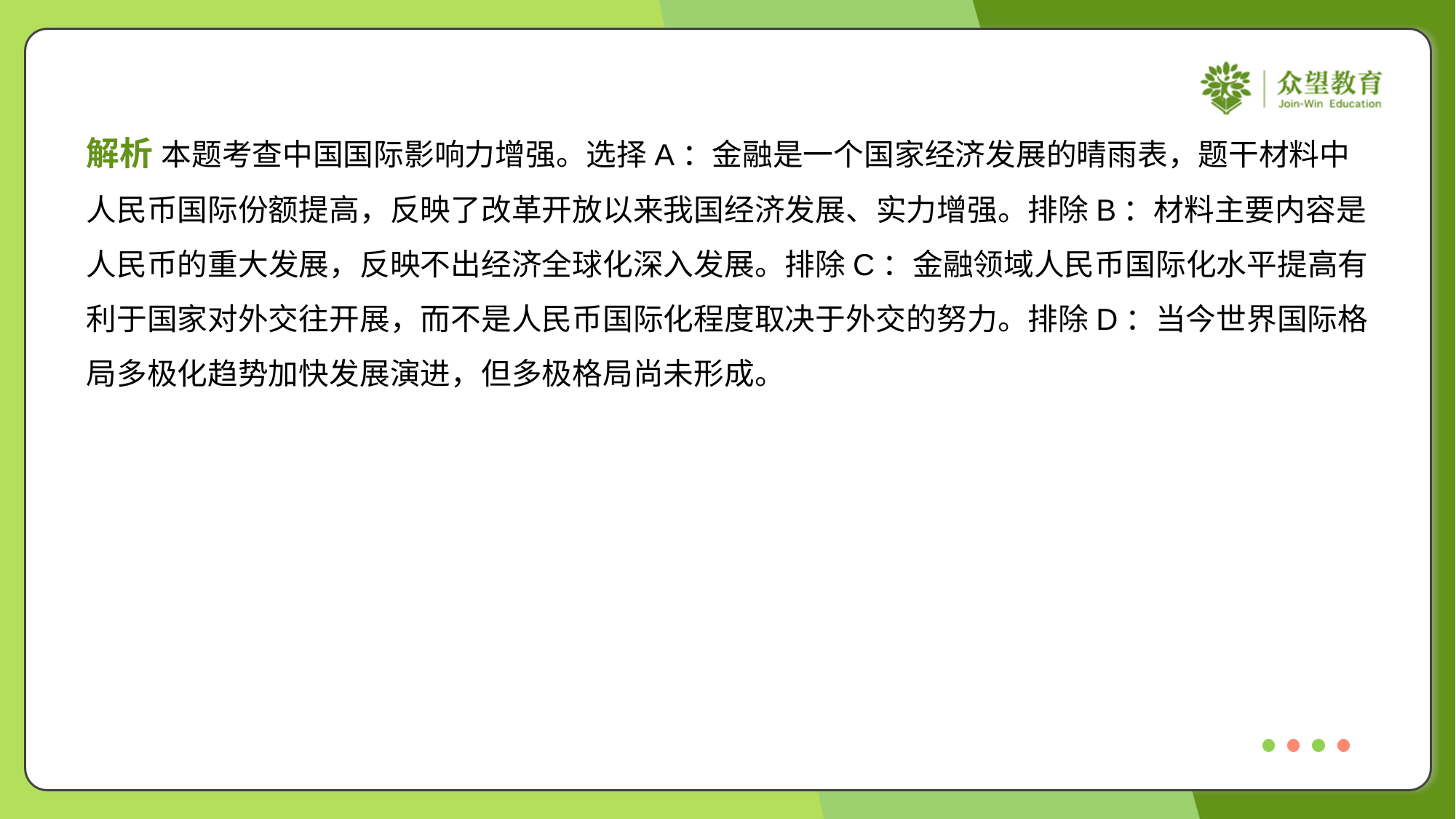

解析 本题考查中国国际影响力增强。选择A：金融是一个国家经济发展的晴雨表，题干材料中
人民币国际份额提高，反映了改革开放以来我国经济发展、实力增强。排除B：材料主要内容是
人民币的重大发展，反映不出经济全球化深入发展。排除C：金融领域人民币国际化水平提高有
利于国家对外交往开展，而不是人民币国际化程度取决于外交的努力。排除D：当今世界国际格
局多极化趋势加快发展演进，但多极格局尚未形成。